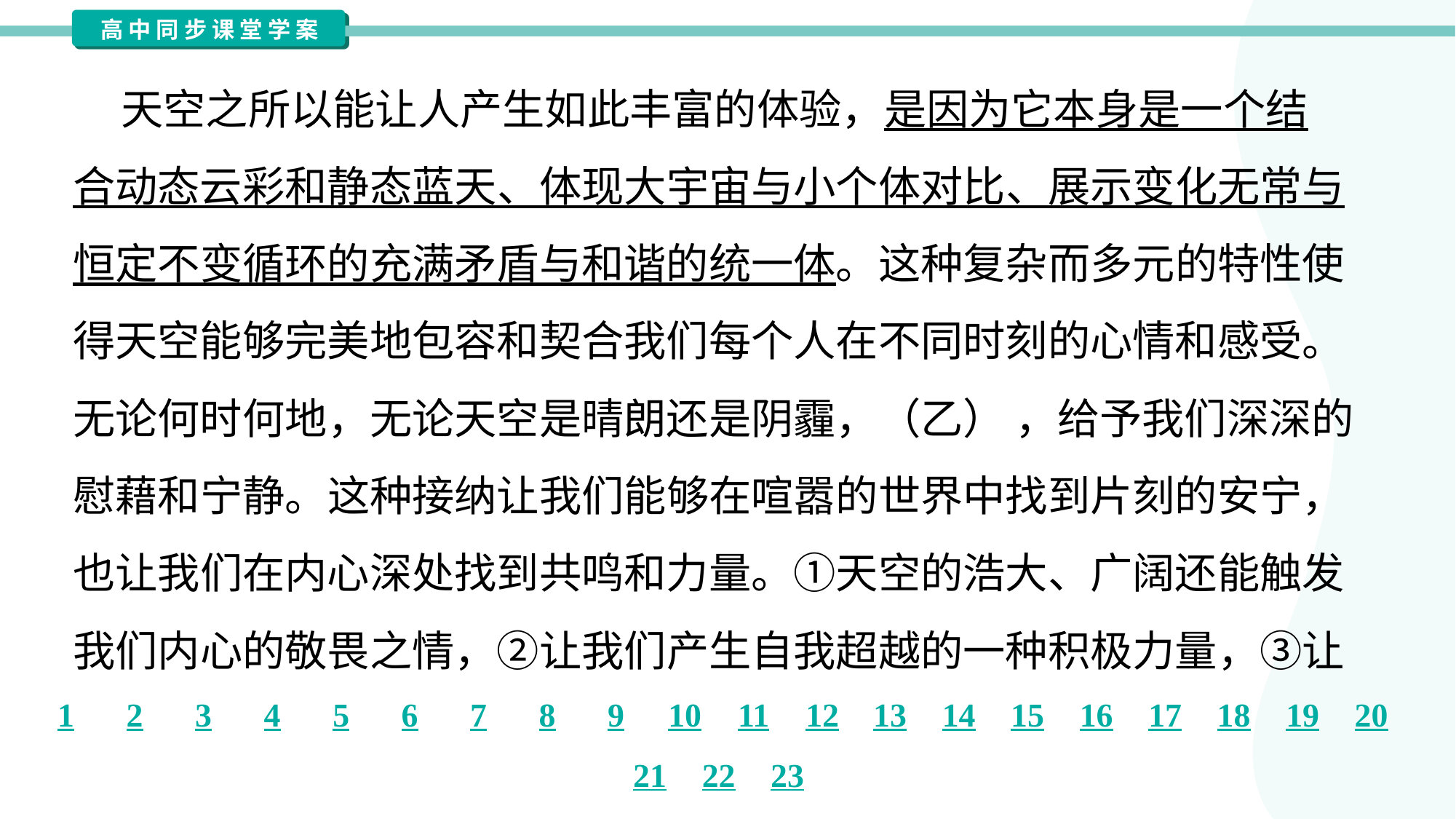

天空之所以能让人产生如此丰富的体验，是因为它本身是一个结
合动态云彩和静态蓝天、体现大宇宙与小个体对比、展示变化无常与
恒定不变循环的充满矛盾与和谐的统一体。这种复杂而多元的特性使
得天空能够完美地包容和契合我们每个人在不同时刻的心情和感受。
无论何时何地，无论天空是晴朗还是阴霾，（乙） ，给予我们深深的
慰藉和宁静。这种接纳让我们能够在喧嚣的世界中找到片刻的安宁，
也让我们在内心深处找到共鸣和力量。①天空的浩大、广阔还能触发
我们内心的敬畏之情，②让我们产生自我超越的一种积极力量，③让